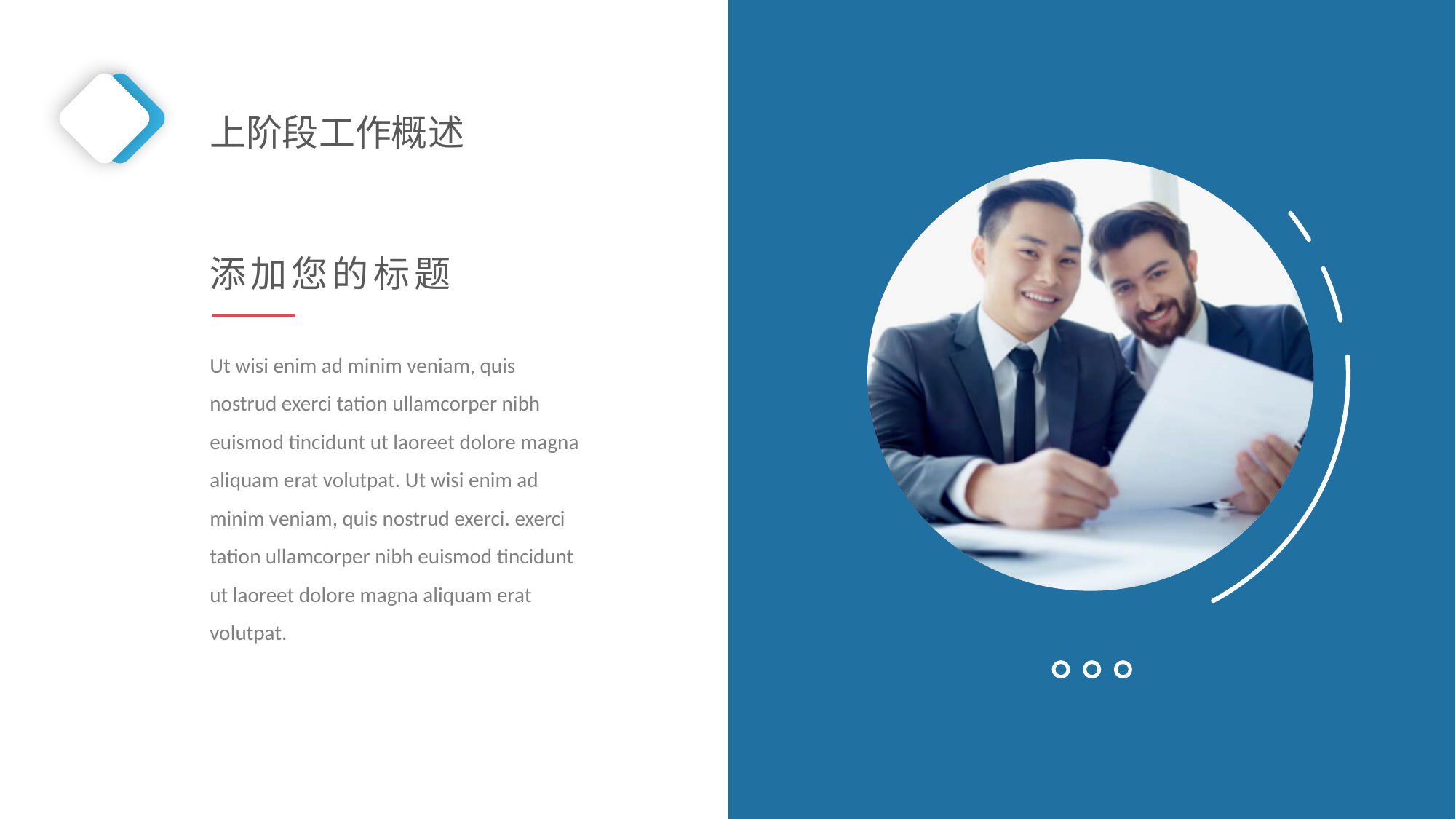

上阶段工作概述

添加您的标题
Ut wisi enim ad minim veniam, quis nostrud exerci tation ullamcorper nibh euismod tincidunt ut laoreet dolore magna aliquam erat volutpat. Ut wisi enim ad minim veniam, quis nostrud exerci. exerci tation ullamcorper nibh euismod tincidunt ut laoreet dolore magna aliquam erat volutpat.